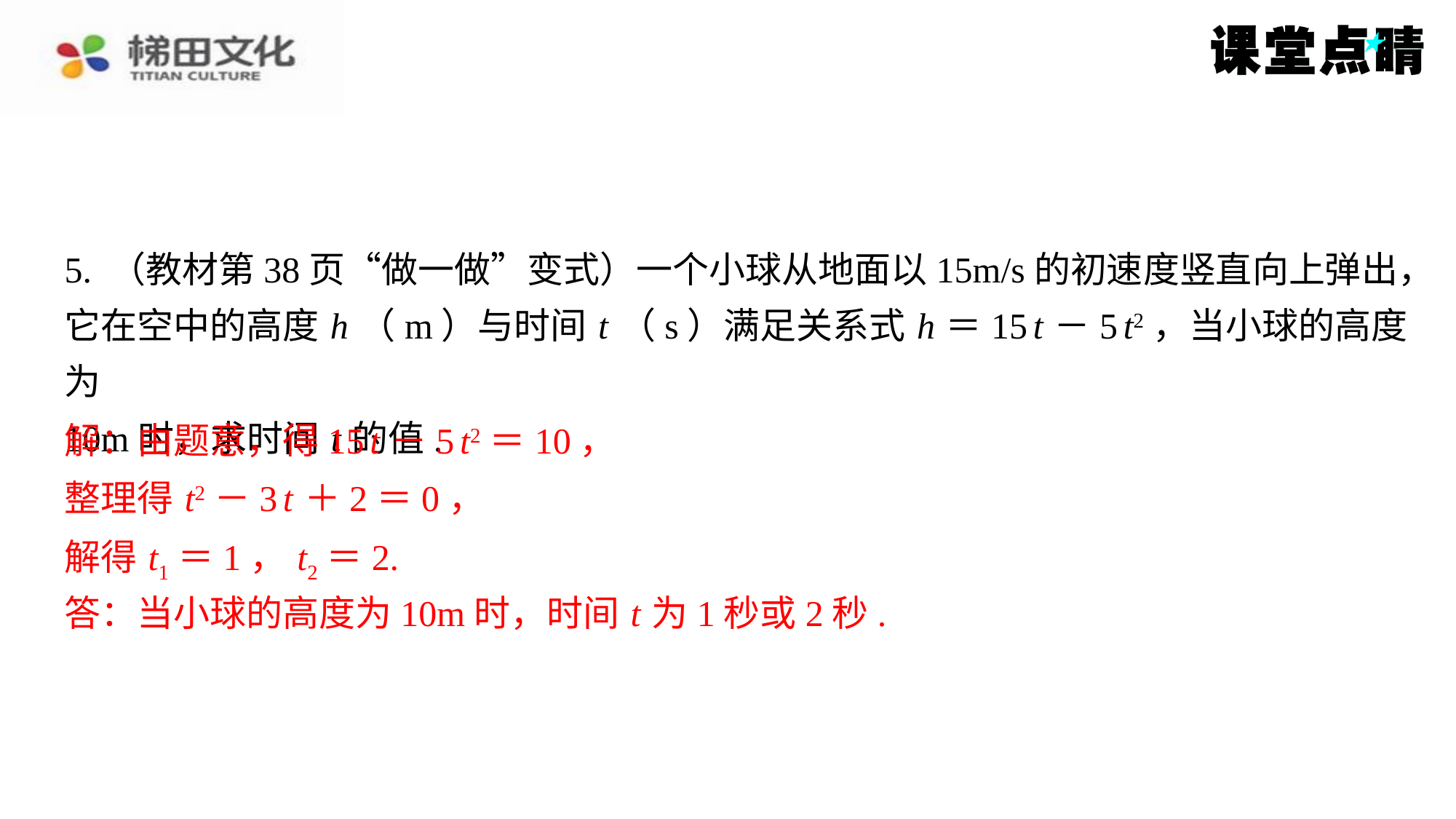

5. （教材第38页“做一做”变式）一个小球从地面以15m/s的初速度竖直向上弹出，
它在空中的高度 h （m）与时间 t （s）满足关系式 h ＝15 t －5 t2，当小球的高度为
10m时，求时间 t 的值.
解：由题意，得15 t －5 t2＝10，
解：由题意，得15 t －5 t2＝10，
整理得 t2－3 t ＋2＝0，
整理得 t2－3 t ＋2＝0，
解得 t1＝1， t2＝2.
解得 t1＝1， t2＝2.
答：当小球的高度为10m时，时间 t 为1秒或2秒.
答：当小球的高度为10m时，时间 t 为1秒或2秒.